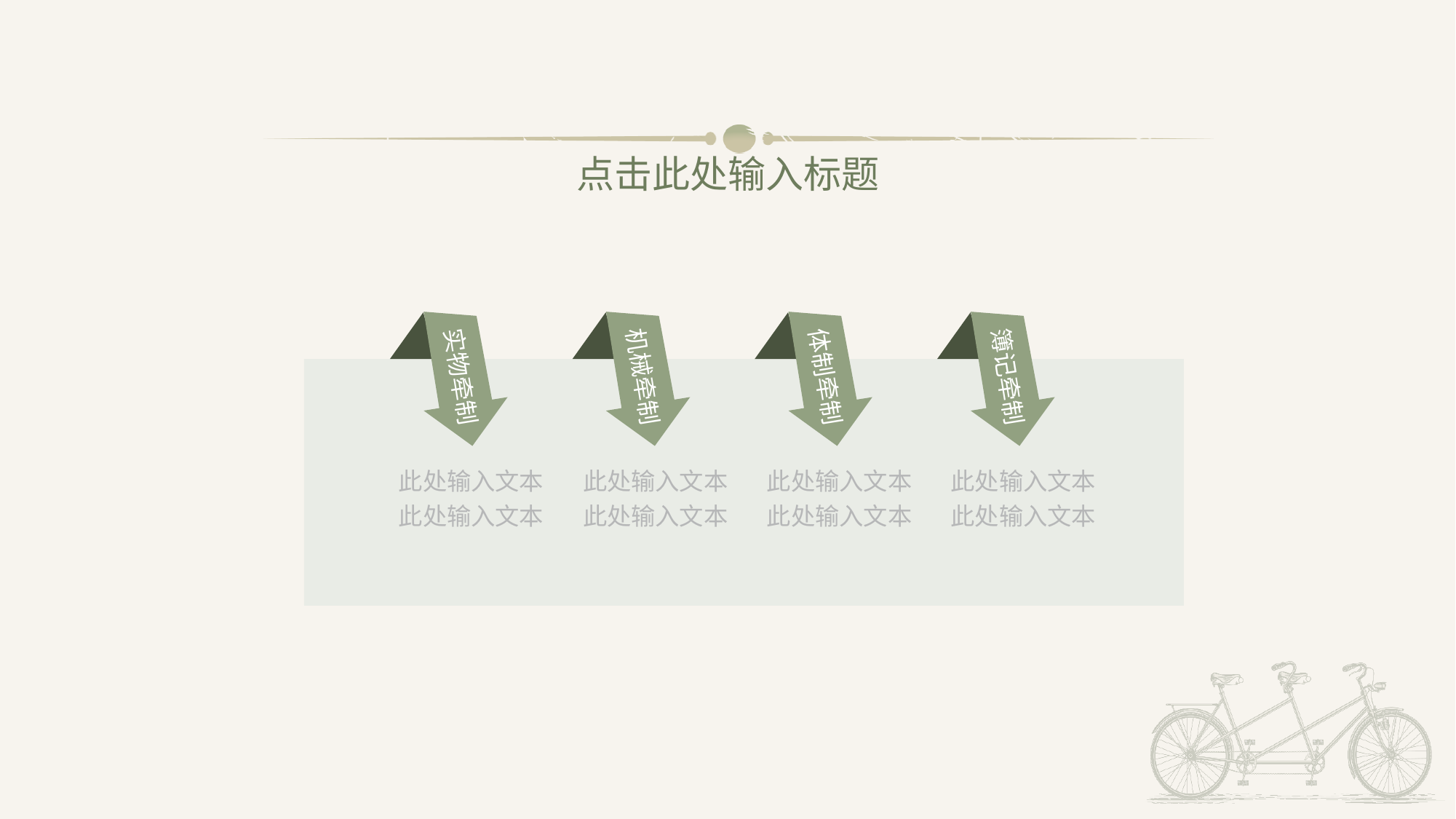

点击此处输入标题
实物牵制
机械牵制
体制牵制
簿记牵制

此处输入文本
此处输入文本
此处输入文本
此处输入文本
此处输入文本
此处输入文本
此处输入文本
此处输入文本